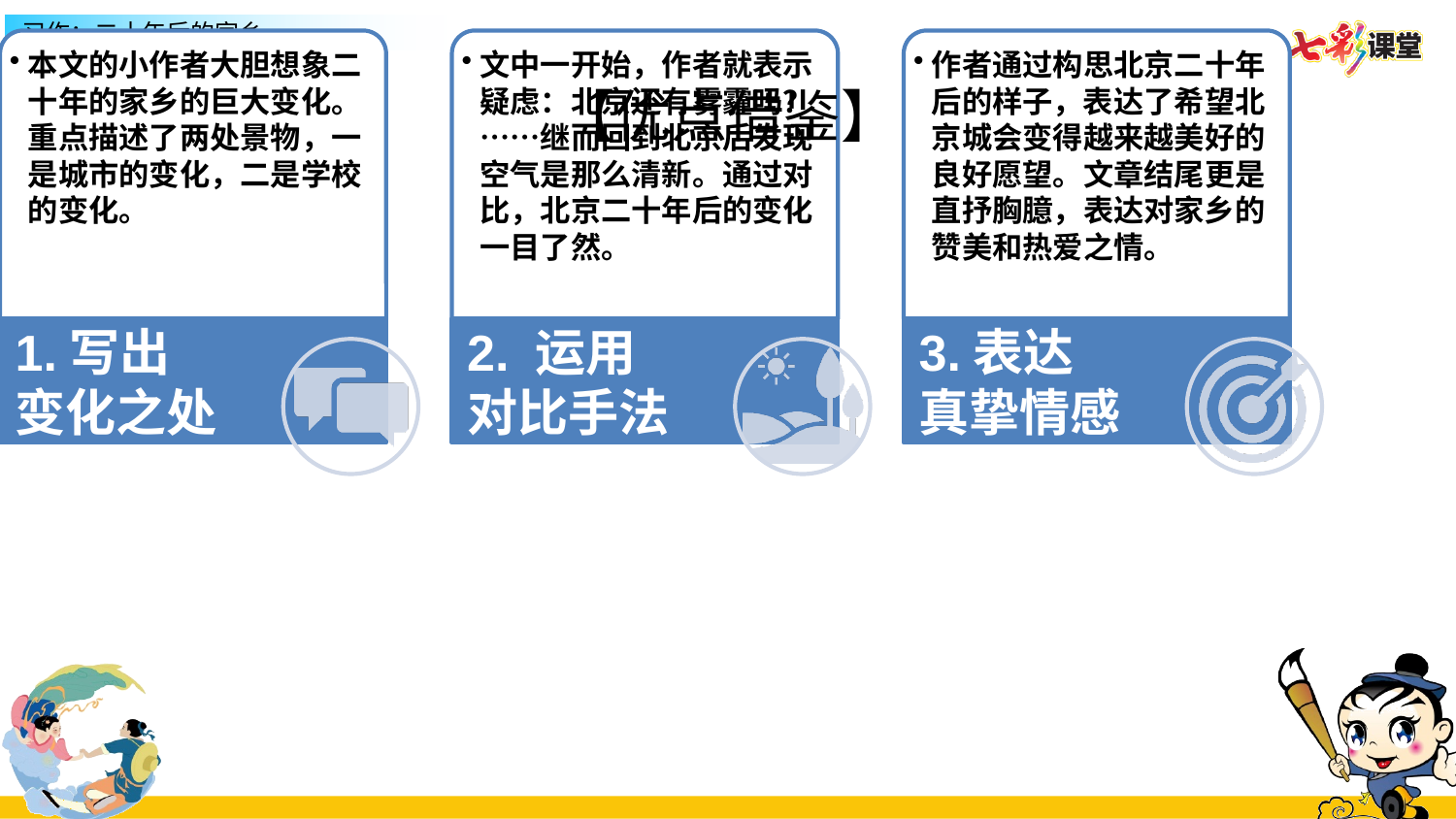

【优点借鉴】
本文的小作者大胆想象二十年的家乡的巨大变化。重点描述了两处景物，一是城市的变化，二是学校的变化。
1.写出
变化之处
文中一开始，作者就表示疑虑：北京还有雾霾吗？……继而回到北京后发现空气是那么清新。通过对比，北京二十年后的变化一目了然。
2. 运用
对比手法
作者通过构思北京二十年后的样子，表达了希望北京城会变得越来越美好的良好愿望。文章结尾更是直抒胸臆，表达对家乡的赞美和热爱之情。
3.表达
真挚情感